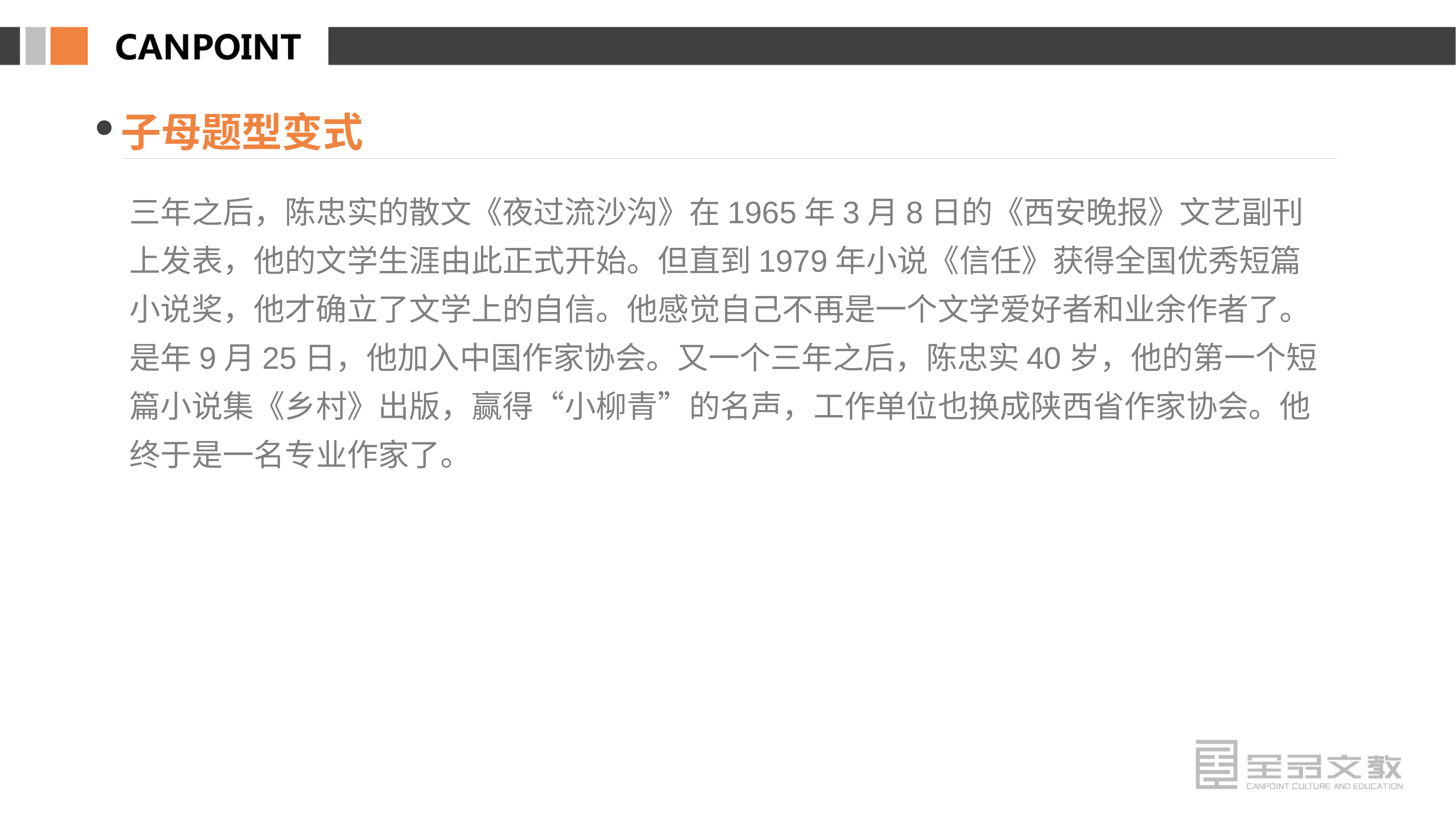

子母题型变式

三年之后，陈忠实的散文《夜过流沙沟》在1965年3月8日的《西安晚报》文艺副刊上发表，他的文学生涯由此正式开始。但直到1979年小说《信任》获得全国优秀短篇小说奖，他才确立了文学上的自信。他感觉自己不再是一个文学爱好者和业余作者了。是年9月25日，他加入中国作家协会。又一个三年之后，陈忠实40岁，他的第一个短篇小说集《乡村》出版，赢得“小柳青”的名声，工作单位也换成陕西省作家协会。他终于是一名专业作家了。